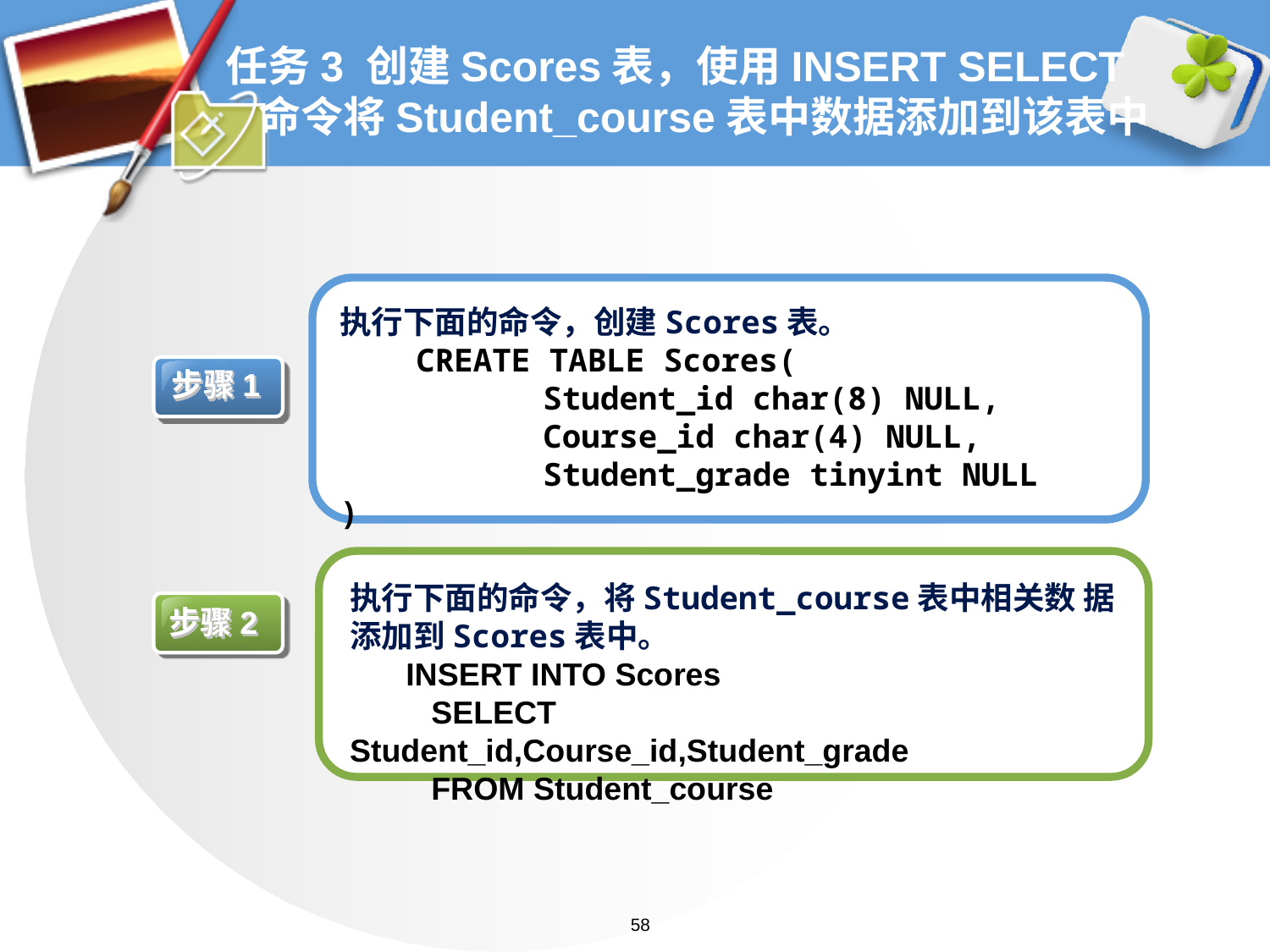

# 任务3 创建Scores表，使用INSERT SELECT 命令将Student_course表中数据添加到该表中

执行下面的命令，创建Scores表。
    CREATE TABLE Scores(
	    Student_id char(8) NULL,
	    Course_id char(4) NULL,
	    Student_grade tinyint NULL	)

步骤1

执行下面的命令，将Student_course表中相关数 据添加到Scores表中。
 INSERT INTO Scores
     SELECT Student_id,Course_id,Student_grade
     FROM Student_course

步骤2
58